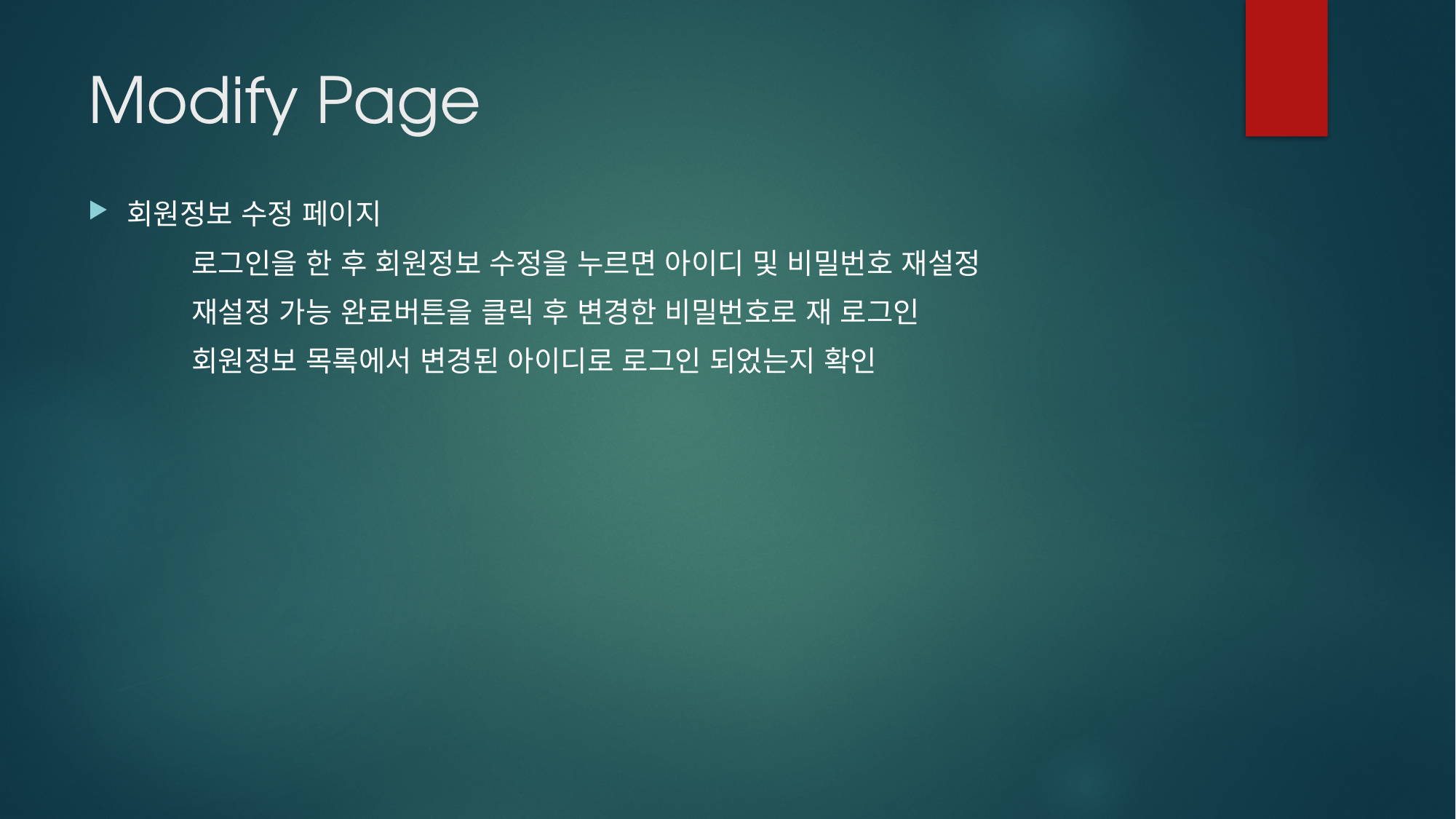

# Modify Page
회원정보 수정 페이지
	로그인을 한 후 회원정보 수정을 누르면 아이디 및 비밀번호 재설정
	재설정 가능 완료버튼을 클릭 후 변경한 비밀번호로 재 로그인
	회원정보 목록에서 변경된 아이디로 로그인 되었는지 확인